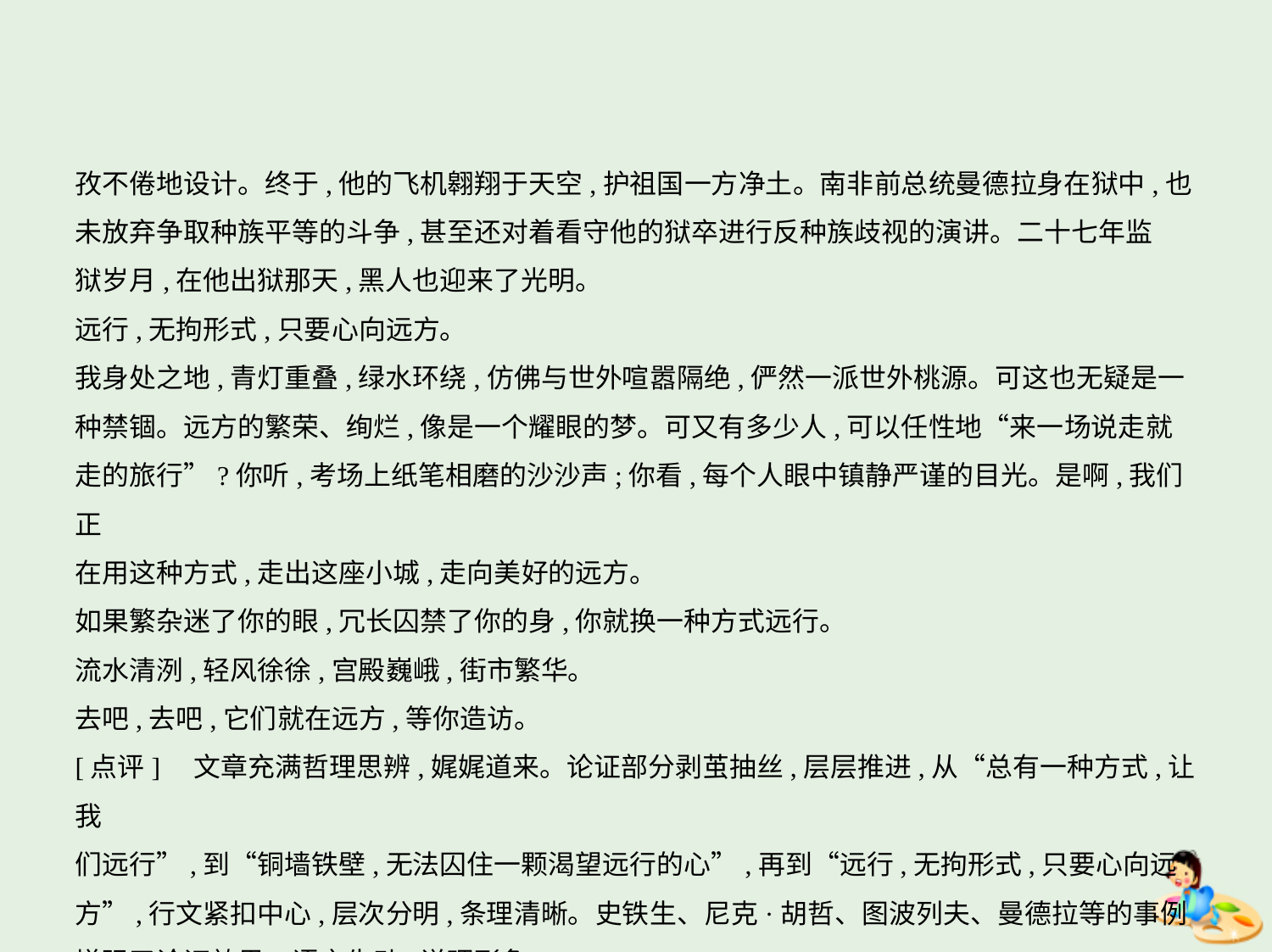

孜不倦地设计。终于,他的飞机翱翔于天空,护祖国一方净土。南非前总统曼德拉身在狱中,也
未放弃争取种族平等的斗争,甚至还对着看守他的狱卒进行反种族歧视的演讲。二十七年监
狱岁月,在他出狱那天,黑人也迎来了光明。
远行,无拘形式,只要心向远方。
我身处之地,青灯重叠,绿水环绕,仿佛与世外喧嚣隔绝,俨然一派世外桃源。可这也无疑是一
种禁锢。远方的繁荣、绚烂,像是一个耀眼的梦。可又有多少人,可以任性地“来一场说走就
走的旅行”?你听,考场上纸笔相磨的沙沙声;你看,每个人眼中镇静严谨的目光。是啊,我们正
在用这种方式,走出这座小城,走向美好的远方。
如果繁杂迷了你的眼,冗长囚禁了你的身,你就换一种方式远行。
流水清洌,轻风徐徐,宫殿巍峨,街市繁华。
去吧,去吧,它们就在远方,等你造访。
[点评]　文章充满哲理思辨,娓娓道来。论证部分剥茧抽丝,层层推进,从“总有一种方式,让我
们远行”,到“铜墙铁壁,无法囚住一颗渴望远行的心”,再到“远行,无拘形式,只要心向远
方”,行文紧扣中心,层次分明,条理清晰。史铁生、尼克·胡哲、图波列夫、曼德拉等的事例
增强了论证效果。语言生动,说理形象。